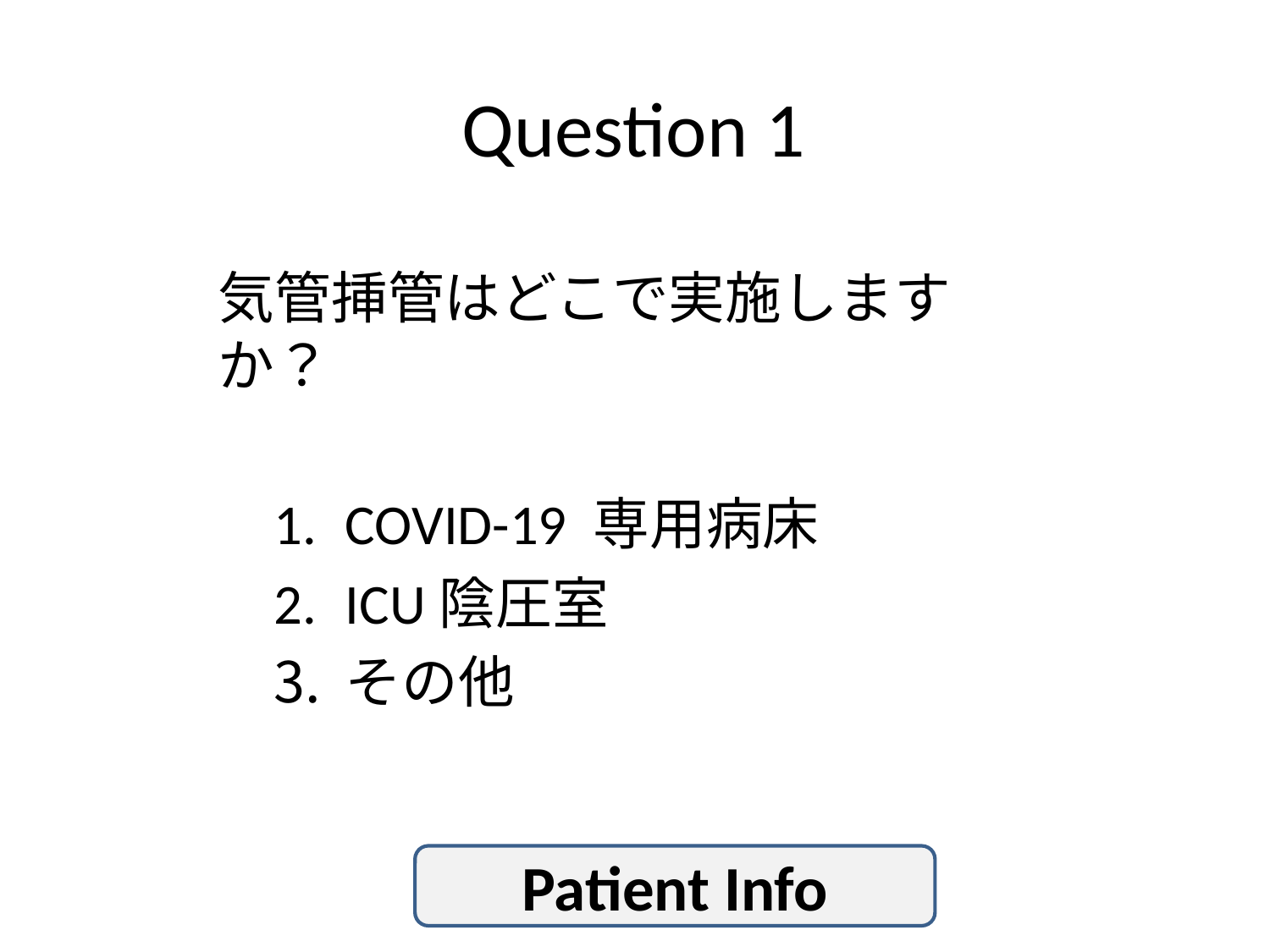

# Question 1
気管挿管はどこで実施しますか？

COVID-19 専用病床
ICU陰圧室
その他
Patient Info